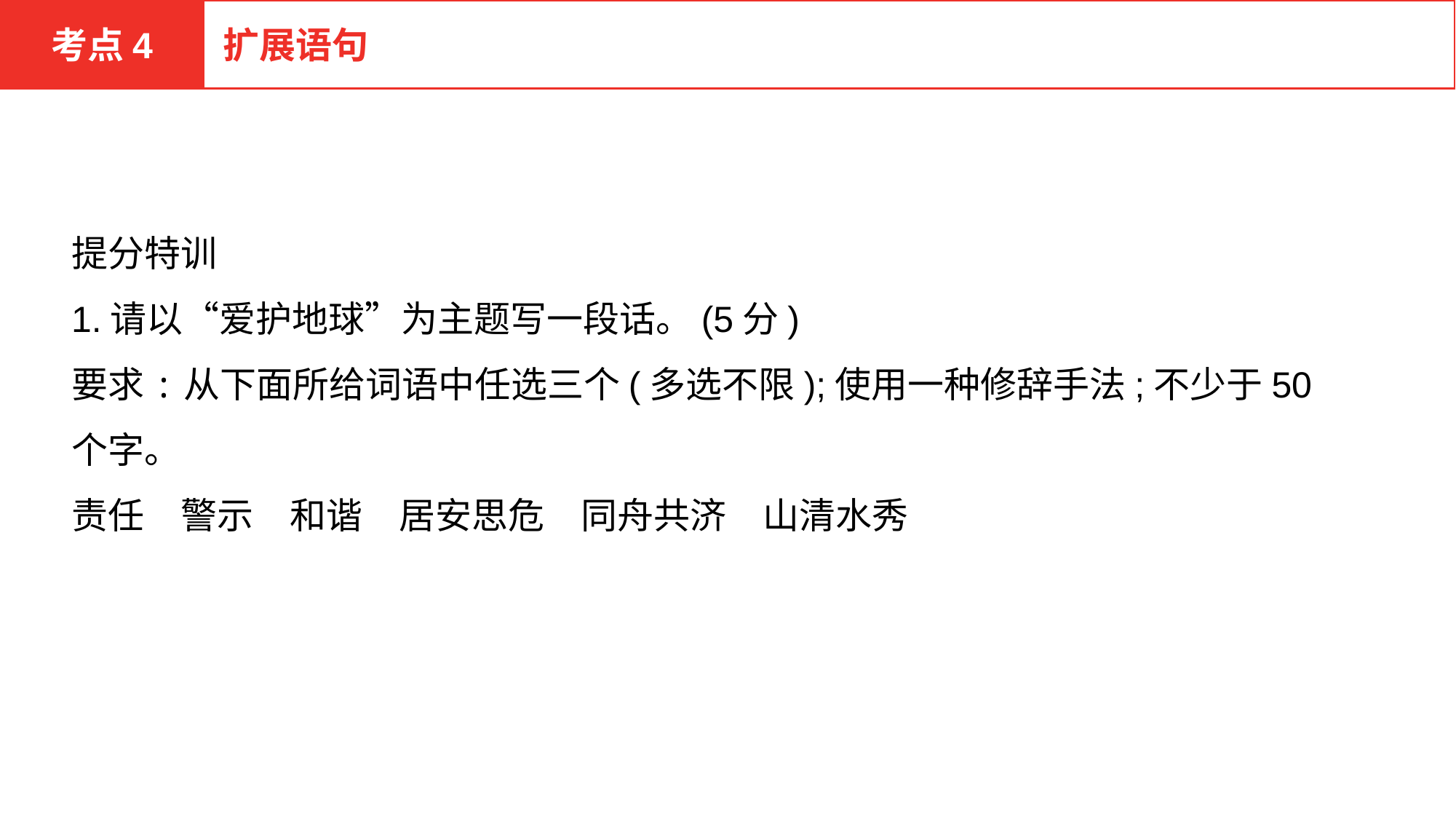

考点4
扩展语句
提分特训
1.请以“爱护地球”为主题写一段话。(5分)
要求:从下面所给词语中任选三个(多选不限);使用一种修辞手法;不少于50个字。
责任　警示　和谐　居安思危　同舟共济　山清水秀